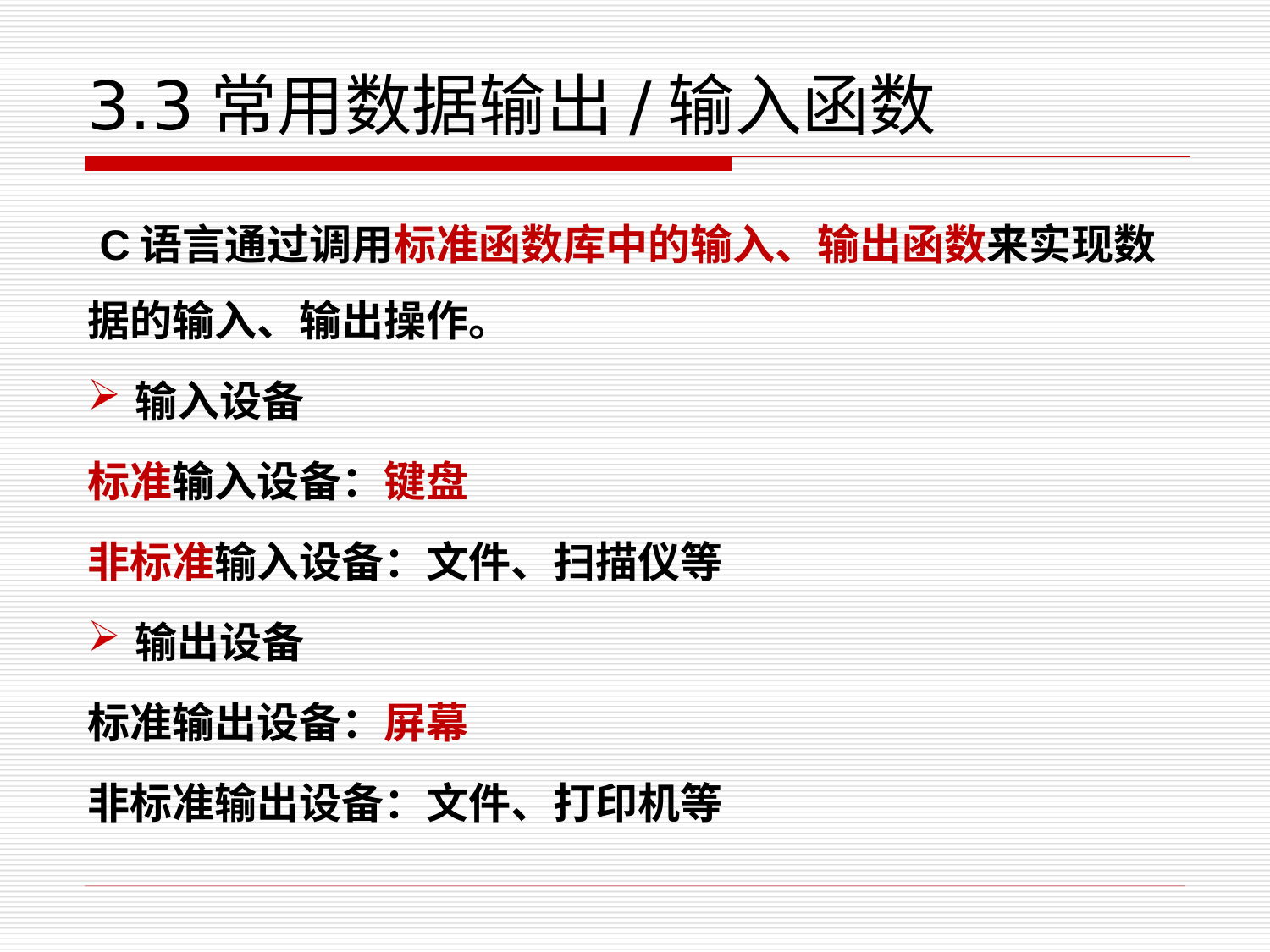

# 3.3常用数据输出/输入函数
 C语言通过调用标准函数库中的输入、输出函数来实现数据的输入、输出操作。
输入设备
标准输入设备：键盘
非标准输入设备：文件、扫描仪等
输出设备
标准输出设备：屏幕
非标准输出设备：文件、打印机等